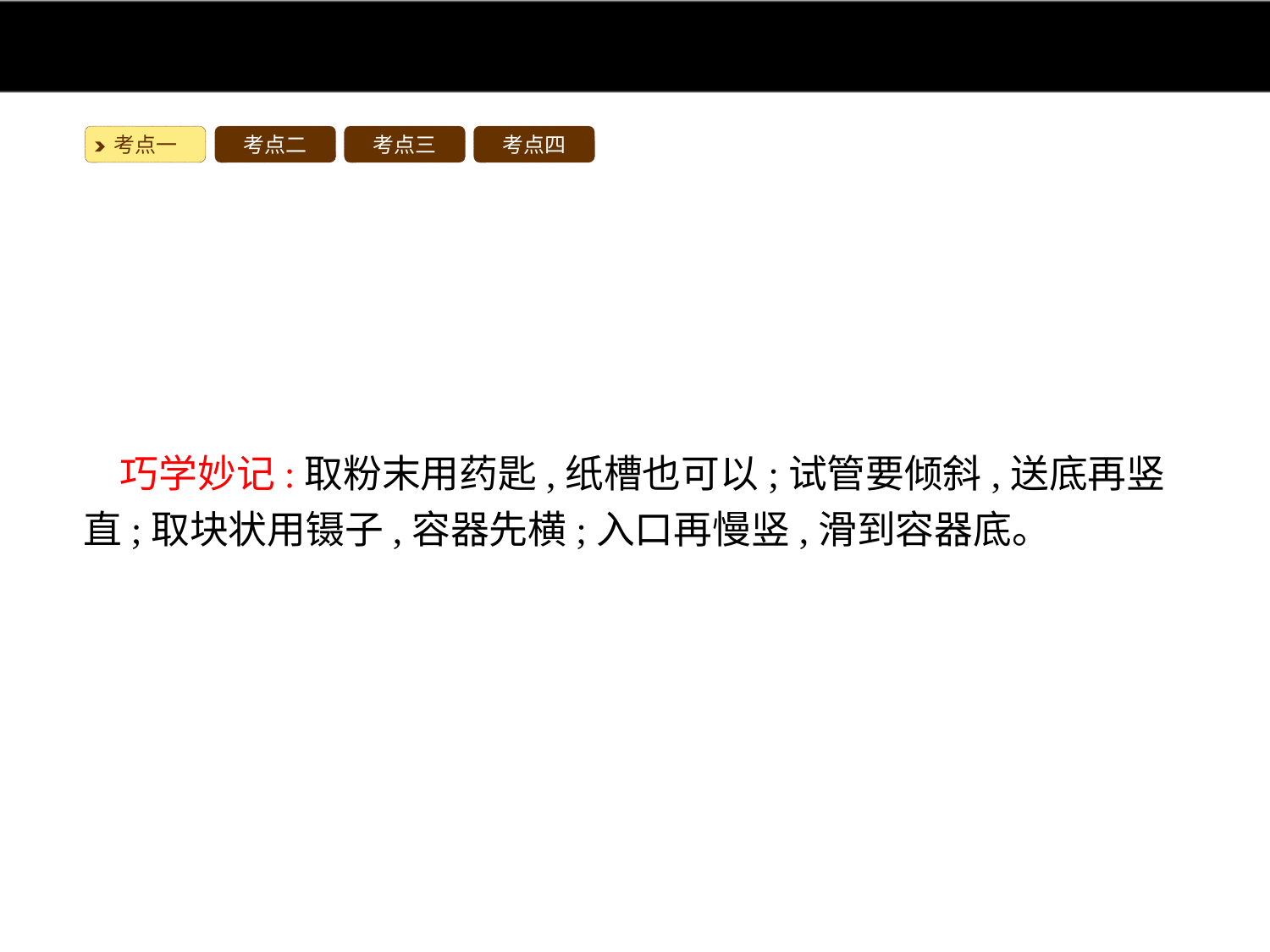

考点一
考点二
考点三
考点四

巧学妙记:取粉末用药匙,纸槽也可以;试管要倾斜,送底再竖直;取块状用镊子,容器先横;入口再慢竖,滑到容器底。